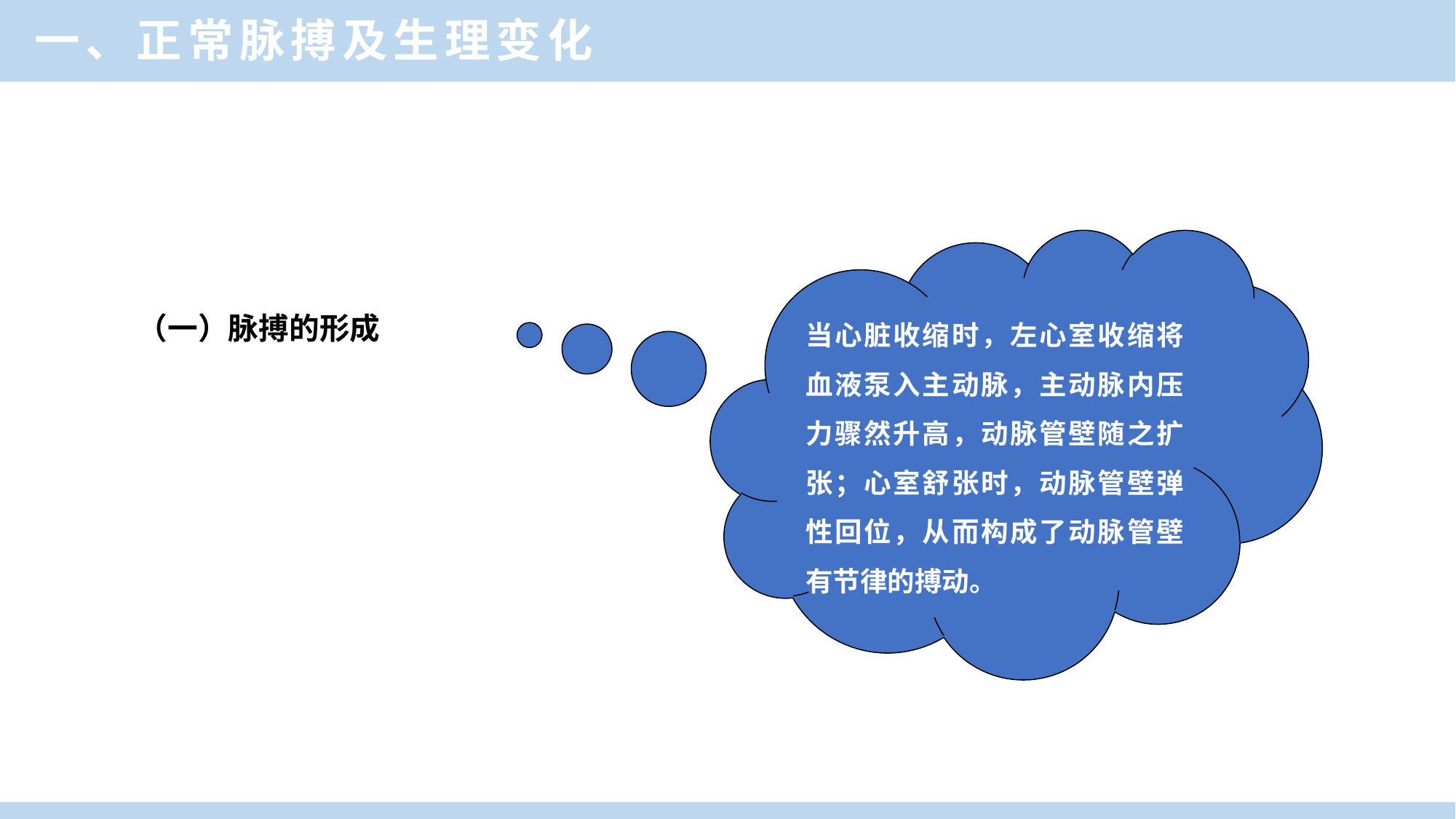

一、正常脉搏及生理变化
当心脏收缩时，左心室收缩将血液泵入主动脉，主动脉内压力骤然升高，动脉管壁随之扩张；心室舒张时，动脉管壁弹性回位，从而构成了动脉管壁有节律的搏动。
（一）脉搏的形成